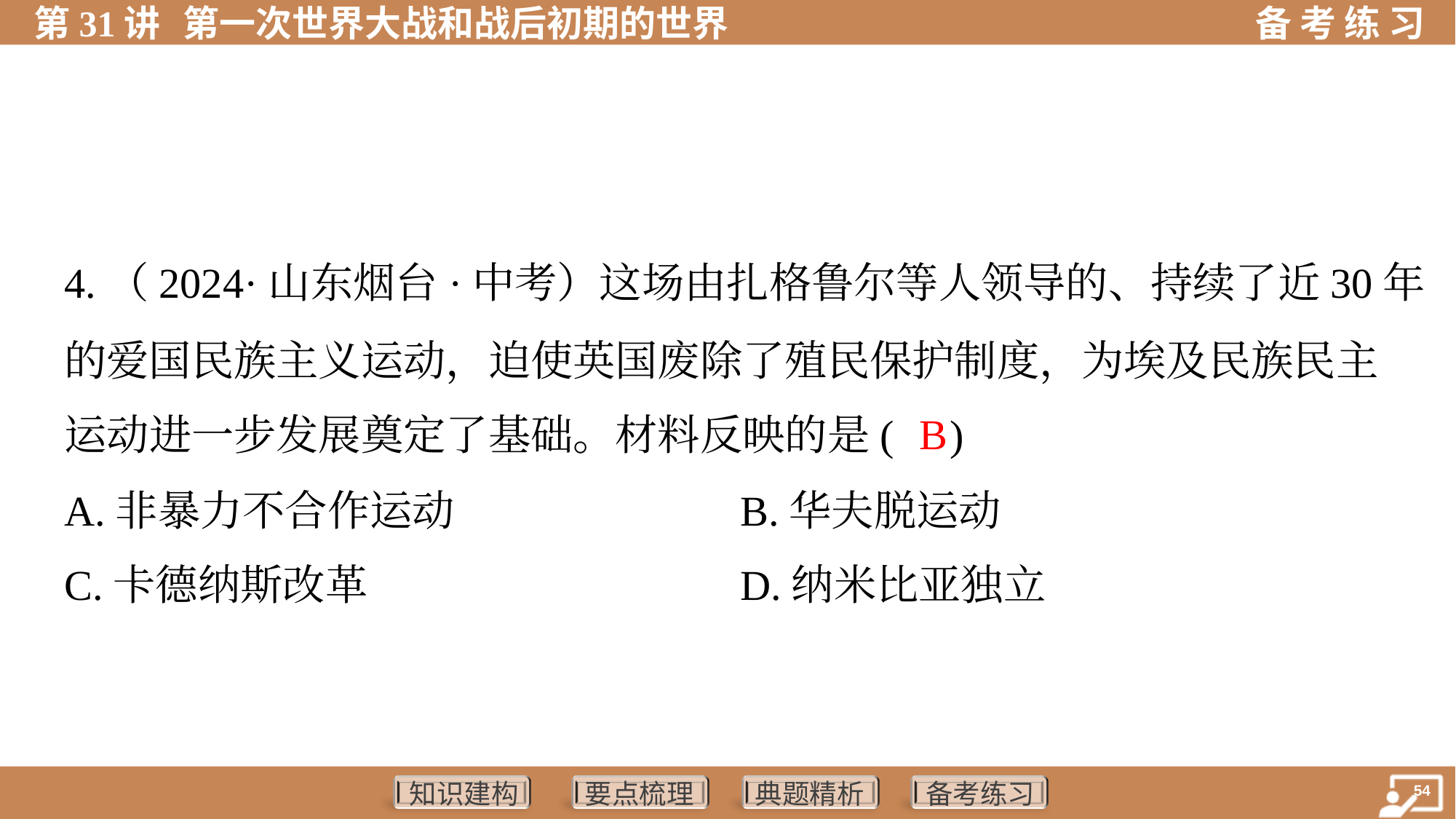

4.（2024·山东烟台·中考）这场由扎格鲁尔等人领导的、持续了近30年
的爱国民族主义运动，迫使英国废除了殖民保护制度，为埃及民族民主
运动进一步发展奠定了基础。材料反映的是(     )
B
A.非暴力不合作运动	B.华夫脱运动
C.卡德纳斯改革	D.纳米比亚独立